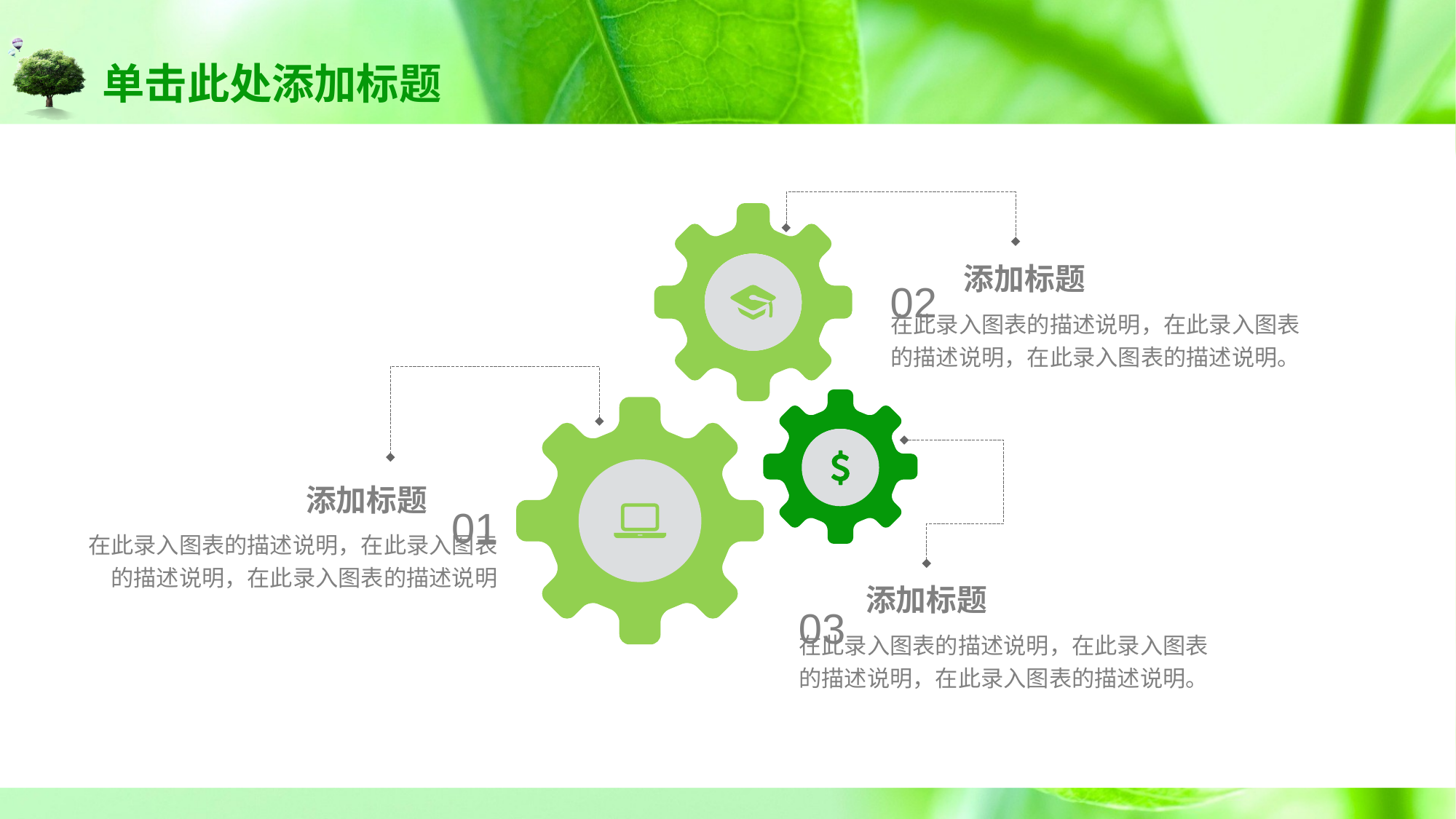

# 单击此处添加标题

02

添加标题
在此录入图表的描述说明，在此录入图表的描述说明，在此录入图表的描述说明。

01
添加标题
在此录入图表的描述说明，在此录入图表的描述说明，在此录入图表的描述说明
03
添加标题
在此录入图表的描述说明，在此录入图表的描述说明，在此录入图表的描述说明。